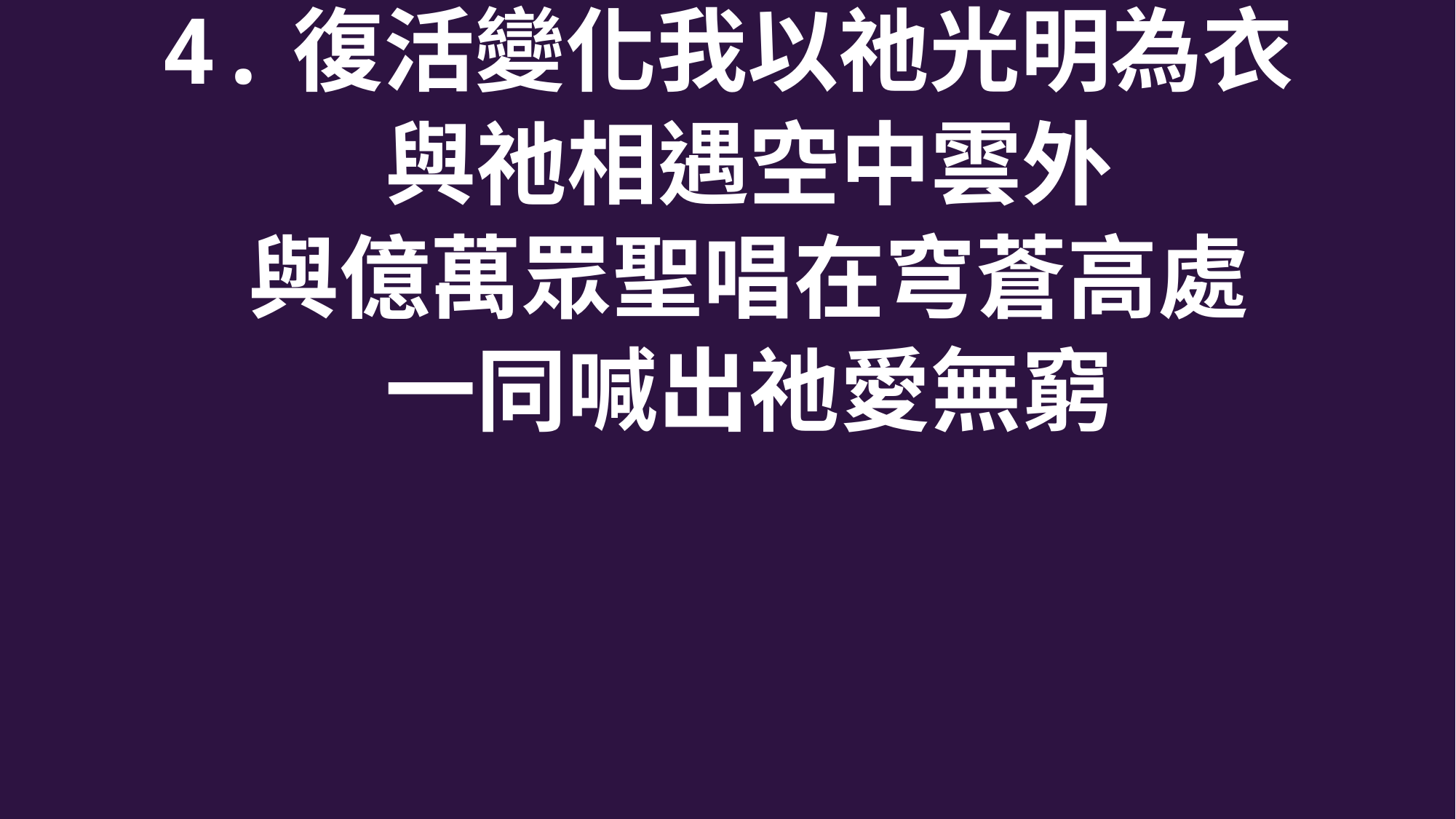

4.復活變化我以祂光明為衣
 與祂相遇空中雲外
 與億萬眾聖唱在穹蒼高處
 一同喊出祂愛無窮